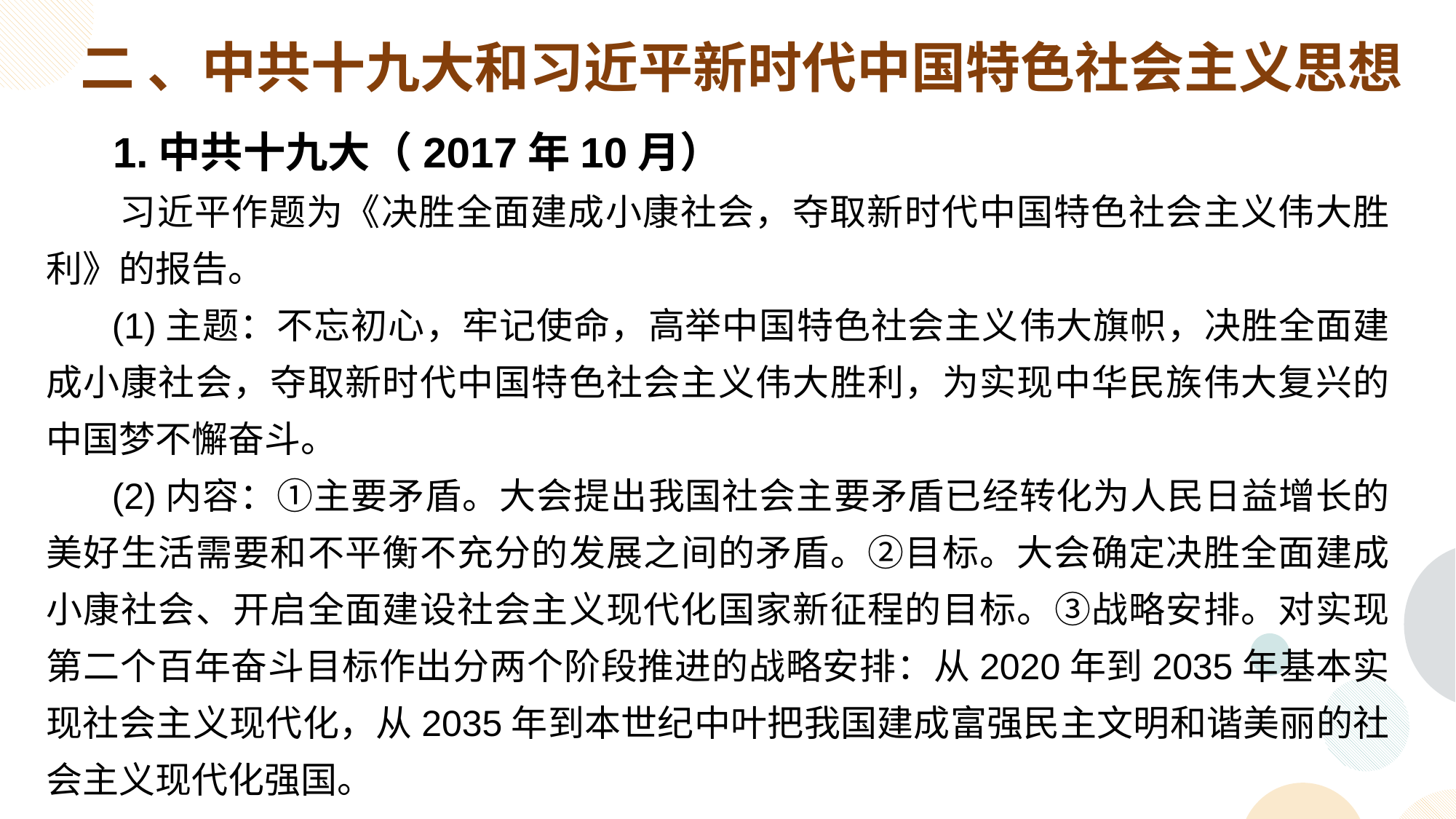

二 、中共十九大和习近平新时代中国特色社会主义思想
 1.中共十九大（2017年10月）
 习近平作题为《决胜全面建成小康社会，夺取新时代中国特色社会主义伟大胜利》的报告。
 (1)主题：不忘初心，牢记使命，高举中国特色社会主义伟大旗帜，决胜全面建成小康社会，夺取新时代中国特色社会主义伟大胜利，为实现中华民族伟大复兴的中国梦不懈奋斗。
 (2)内容：①主要矛盾。大会提出我国社会主要矛盾已经转化为人民日益增长的美好生活需要和不平衡不充分的发展之间的矛盾。②目标。大会确定决胜全面建成小康社会、开启全面建设社会主义现代化国家新征程的目标。③战略安排。对实现第二个百年奋斗目标作出分两个阶段推进的战略安排：从2020年到2035年基本实现社会主义现代化，从2035年到本世纪中叶把我国建成富强民主文明和谐美丽的社会主义现代化强国。